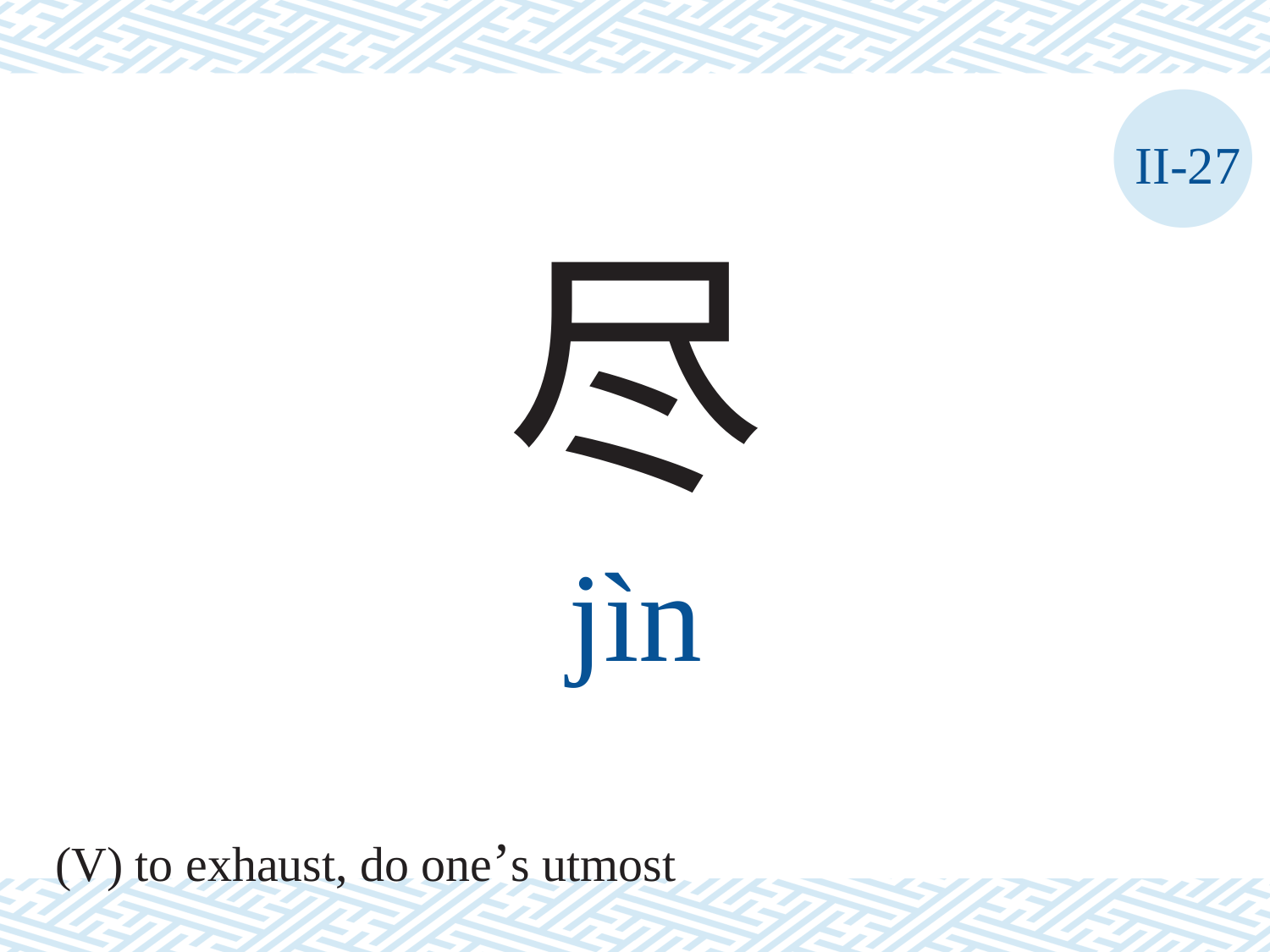

II-27
尽
jìn
(V) to exhaust, do one’s utmost